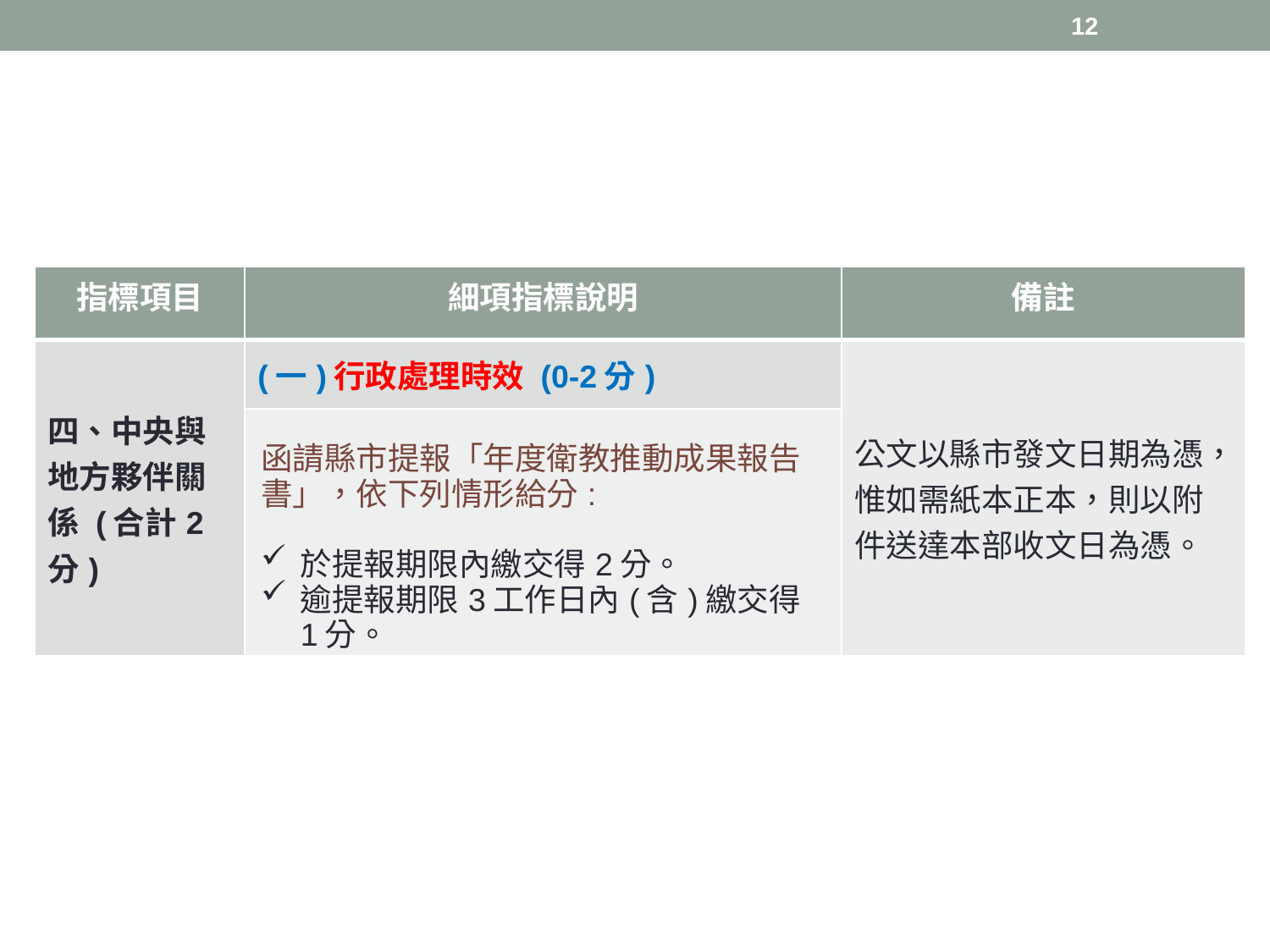

12
| 指標項目 | 細項指標說明 | 備註 |
| --- | --- | --- |
| 四、中央與地方夥伴關係 (合計2分) | (一)行政處理時效 (0-2分) | 公文以縣市發文日期為憑，惟如需紙本正本，則以附件送達本部收文日為憑。 |
|  | 函請縣市提報「年度衛教推動成果報告書」，依下列情形給分: 於提報期限內繳交得2分。 逾提報期限3工作日內(含)繳交得1分。 |  |